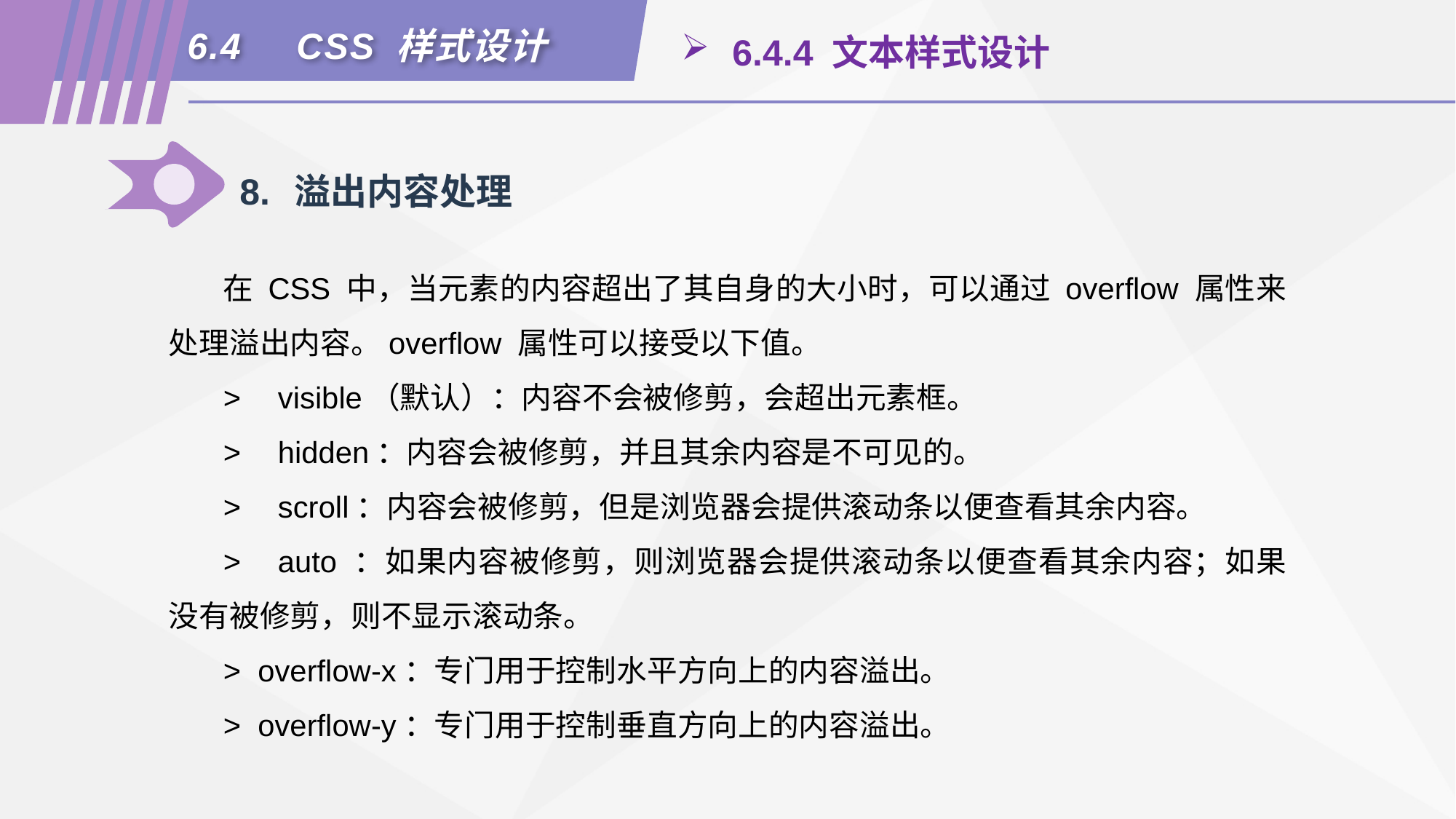

6.4	CSS 样式设计
 6.4.4 文本样式设计

8.	溢出内容处理
在 CSS 中，当元素的内容超出了其自身的大小时，可以通过 overflow 属性来处理溢出内容。overflow 属性可以接受以下值。
>	visible（默认）：内容不会被修剪，会超出元素框。
>	hidden：内容会被修剪，并且其余内容是不可见的。
>	scroll：内容会被修剪，但是浏览器会提供滚动条以便查看其余内容。
>	auto ：如果内容被修剪，则浏览器会提供滚动条以便查看其余内容；如果没有被修剪，则不显示滚动条。
>  overflow-x：专门用于控制水平方向上的内容溢出。
>  overflow-y：专门用于控制垂直方向上的内容溢出。